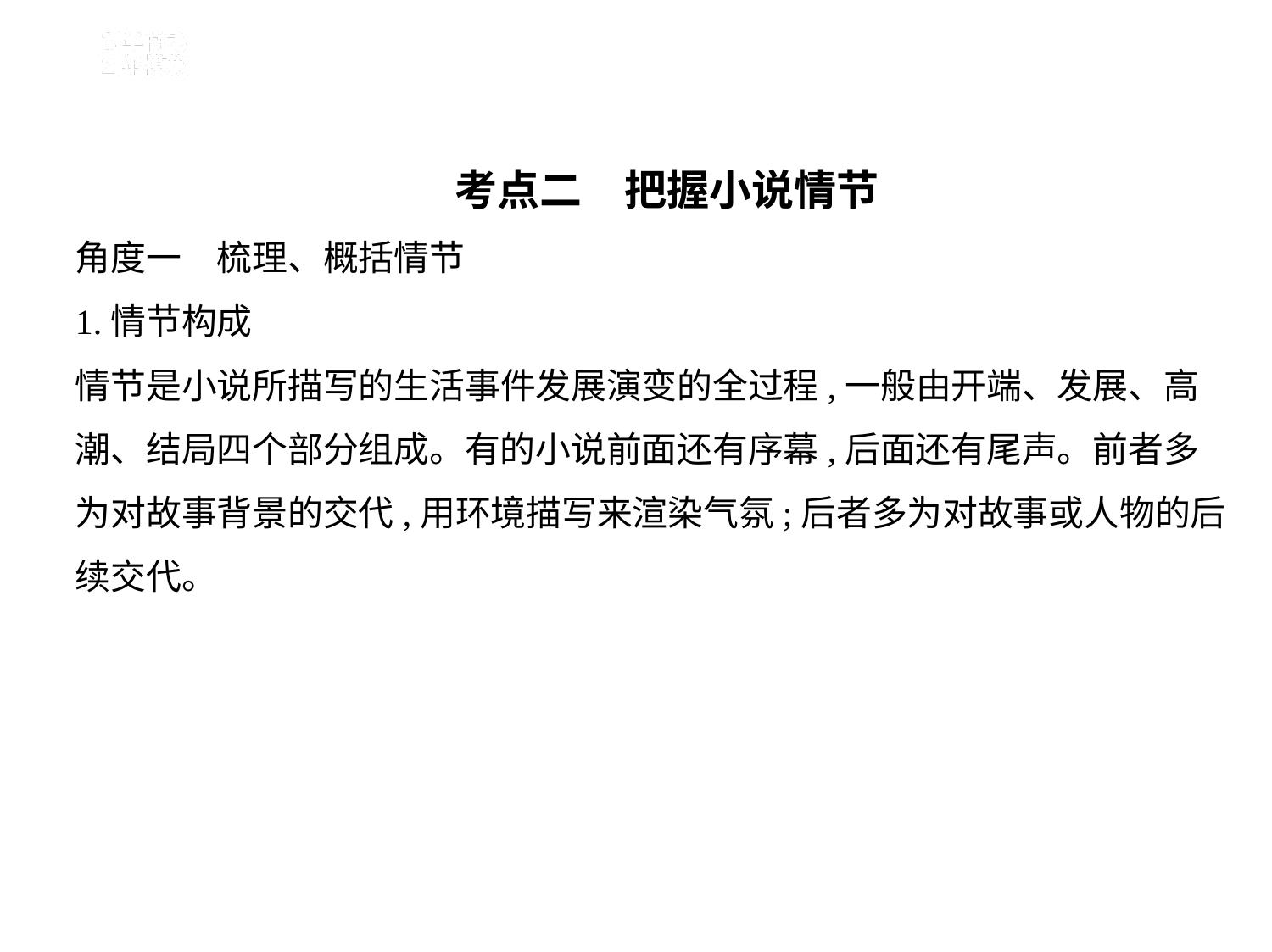

考点二　把握小说情节
角度一　梳理、概括情节
1.情节构成
情节是小说所描写的生活事件发展演变的全过程,一般由开端、发展、高
潮、结局四个部分组成。有的小说前面还有序幕,后面还有尾声。前者多
为对故事背景的交代,用环境描写来渲染气氛;后者多为对故事或人物的后
续交代。